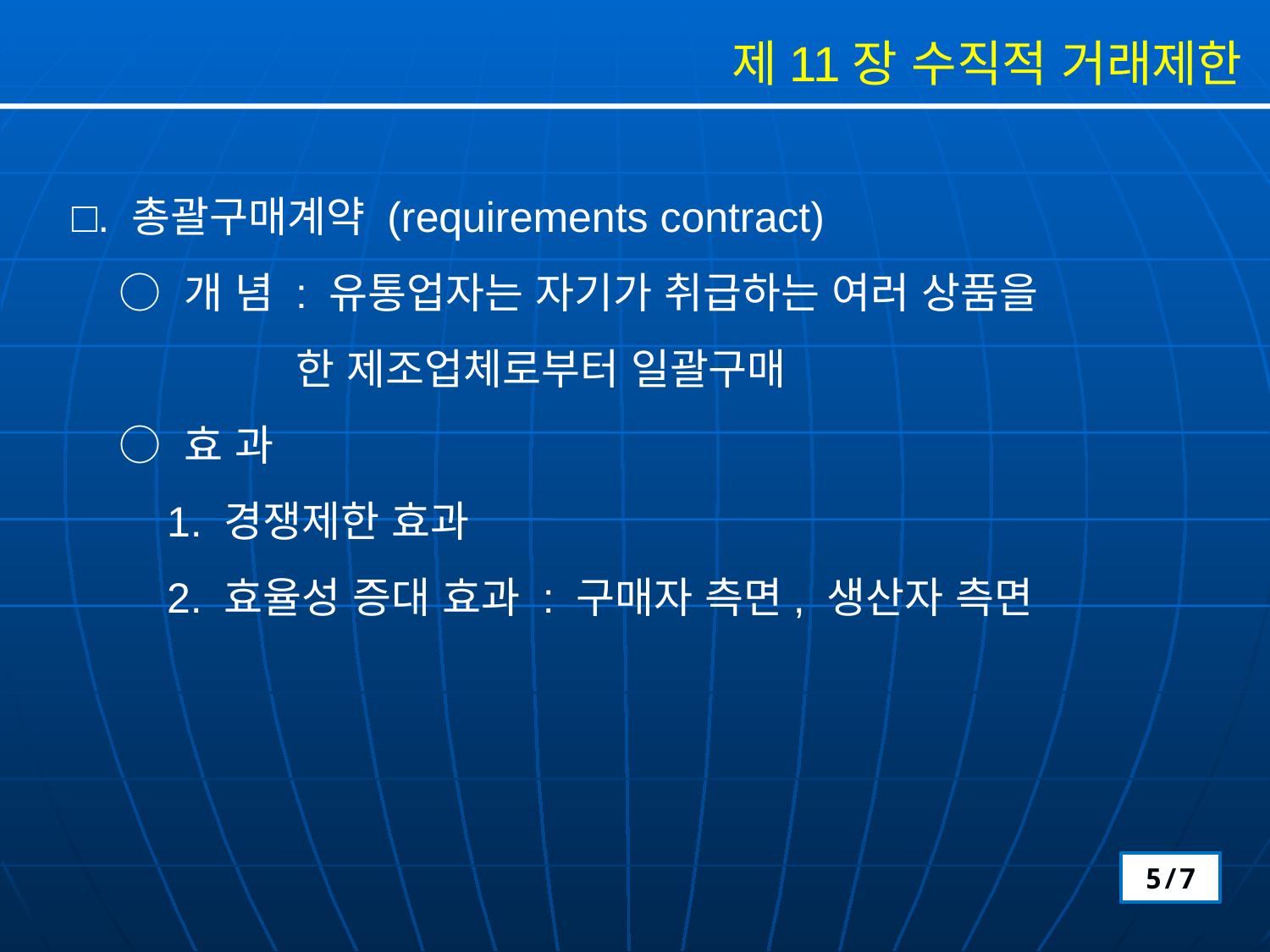

제11장 수직적 거래제한

□. 총괄구매계약 (requirements contract)
    ○ 개 념 : 유통업자는 자기가 취급하는 여러 상품을
                  한 제조업체로부터 일괄구매
    ○ 효 과
        1. 경쟁제한 효과
        2. 효율성 증대 효과 : 구매자 측면, 생산자 측면
5/7